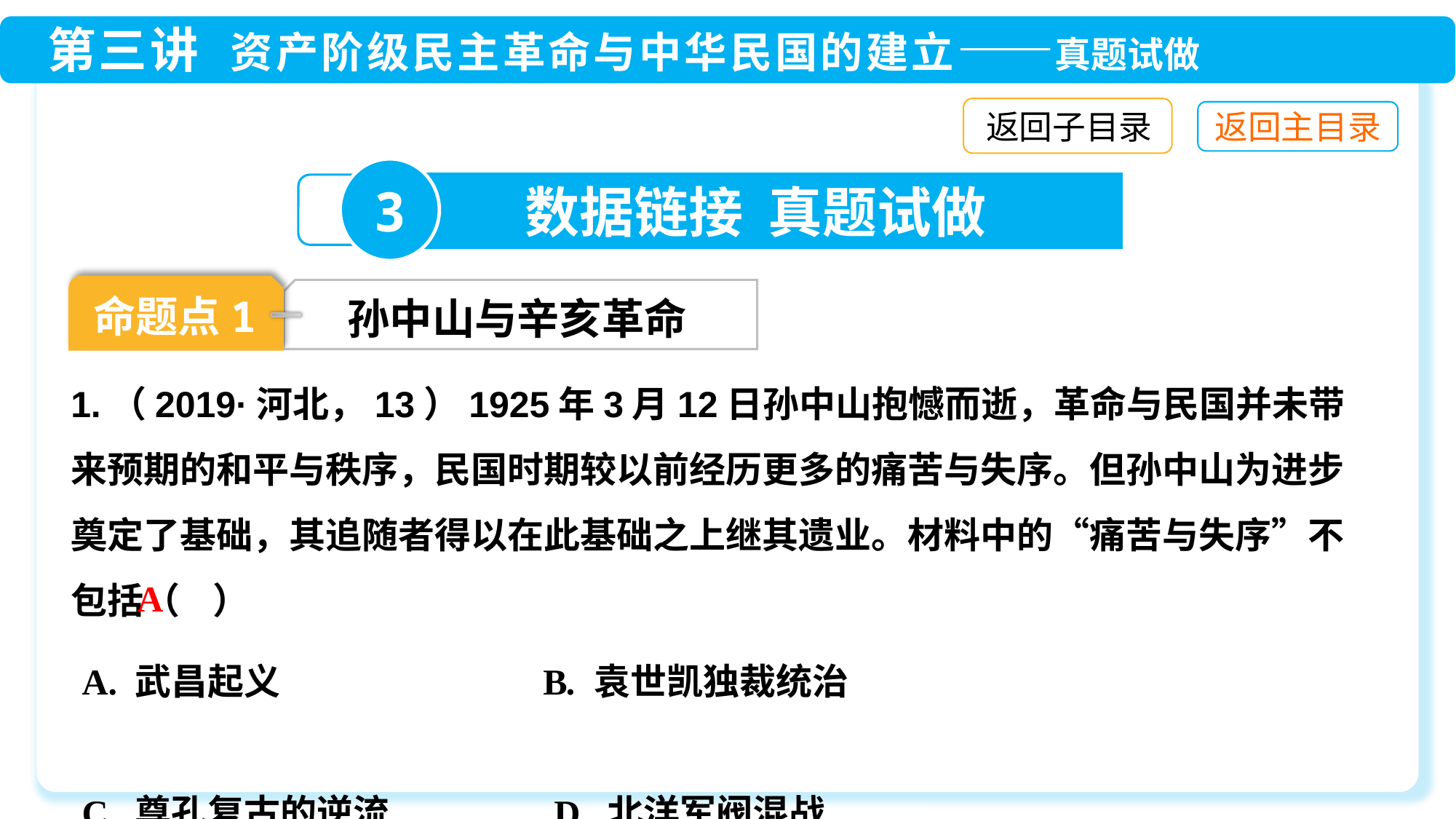

返回子目录

3
数据链接  真题试做

命题点1
孙中山与辛亥革命

1.（2019·河北，13）1925年3月12日孙中山抱憾而逝，革命与民国并未带来预期的和平与秩序，民国时期较以前经历更多的痛苦与失序。但孙中山为进步奠定了基础，其追随者得以在此基础之上继其遗业。材料中的“痛苦与失序”不包括（    ）
A
A. 武昌起义                               B. 袁世凯独裁统治
C. 尊孔复古的逆流                   D. 北洋军阀混战